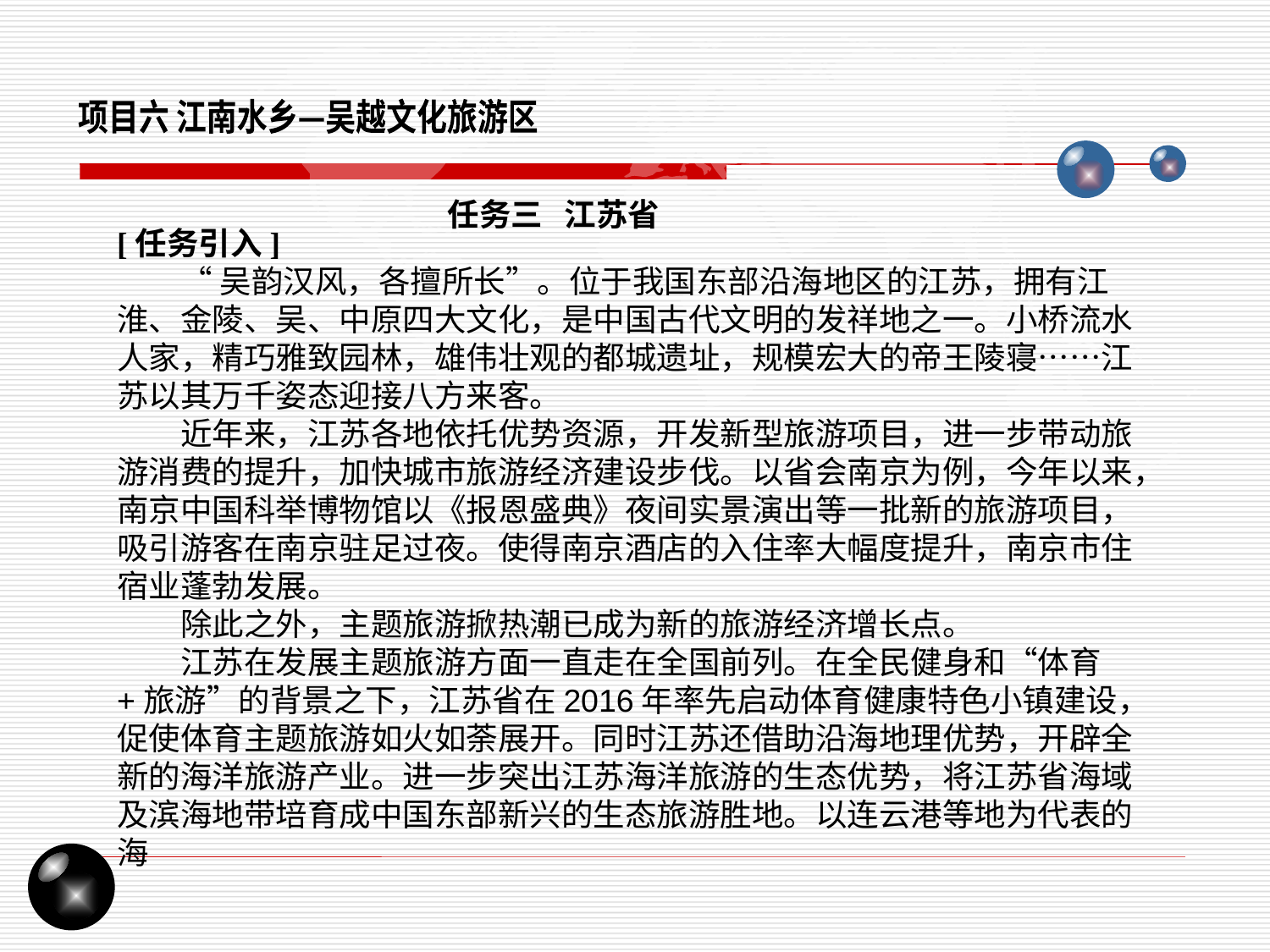

项目六 江南水乡—吴越文化旅游区
任务三   江苏省
[任务引入]
“吴韵汉风，各擅所长”。位于我国东部沿海地区的江苏，拥有江淮、金陵、吴、中原四大文化，是中国古代文明的发祥地之一。小桥流水人家，精巧雅致园林，雄伟壮观的都城遗址，规模宏大的帝王陵寝……江苏以其万千姿态迎接八方来客。
近年来，江苏各地依托优势资源，开发新型旅游项目，进一步带动旅游消费的提升，加快城市旅游经济建设步伐。以省会南京为例，今年以来，南京中国科举博物馆以《报恩盛典》夜间实景演出等一批新的旅游项目，吸引游客在南京驻足过夜。使得南京酒店的入住率大幅度提升，南京市住宿业蓬勃发展。
除此之外，主题旅游掀热潮已成为新的旅游经济增长点。
江苏在发展主题旅游方面一直走在全国前列。在全民健身和“体育+旅游”的背景之下，江苏省在2016年率先启动体育健康特色小镇建设，促使体育主题旅游如火如荼展开。同时江苏还借助沿海地理优势，开辟全新的海洋旅游产业。进一步突出江苏海洋旅游的生态优势，将江苏省海域及滨海地带培育成中国东部新兴的生态旅游胜地。以连云港等地为代表的海